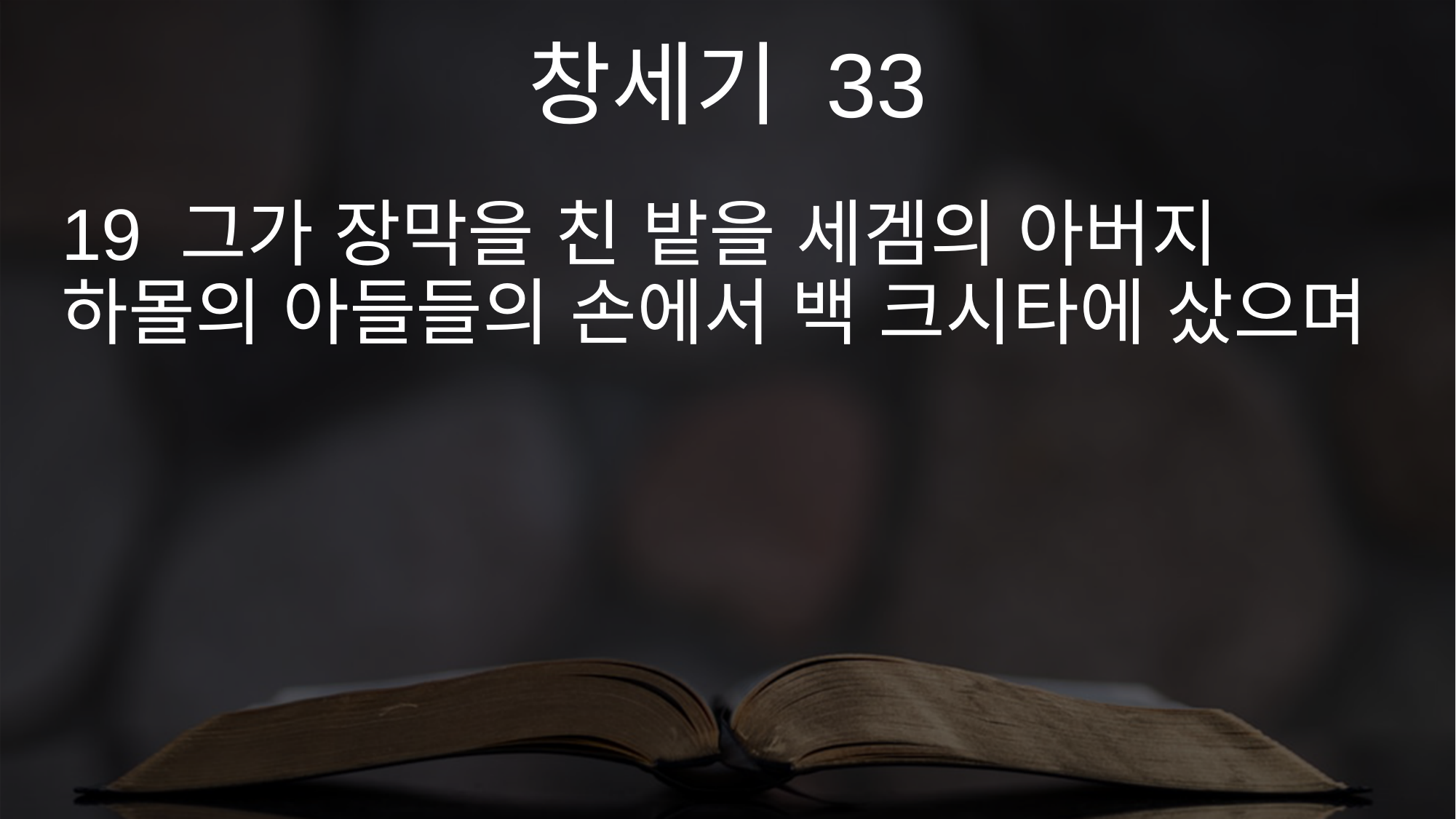

창세기 33
19 그가 장막을 친 밭을 세겜의 아버지 하몰의 아들들의 손에서 백 크시타에 샀으며